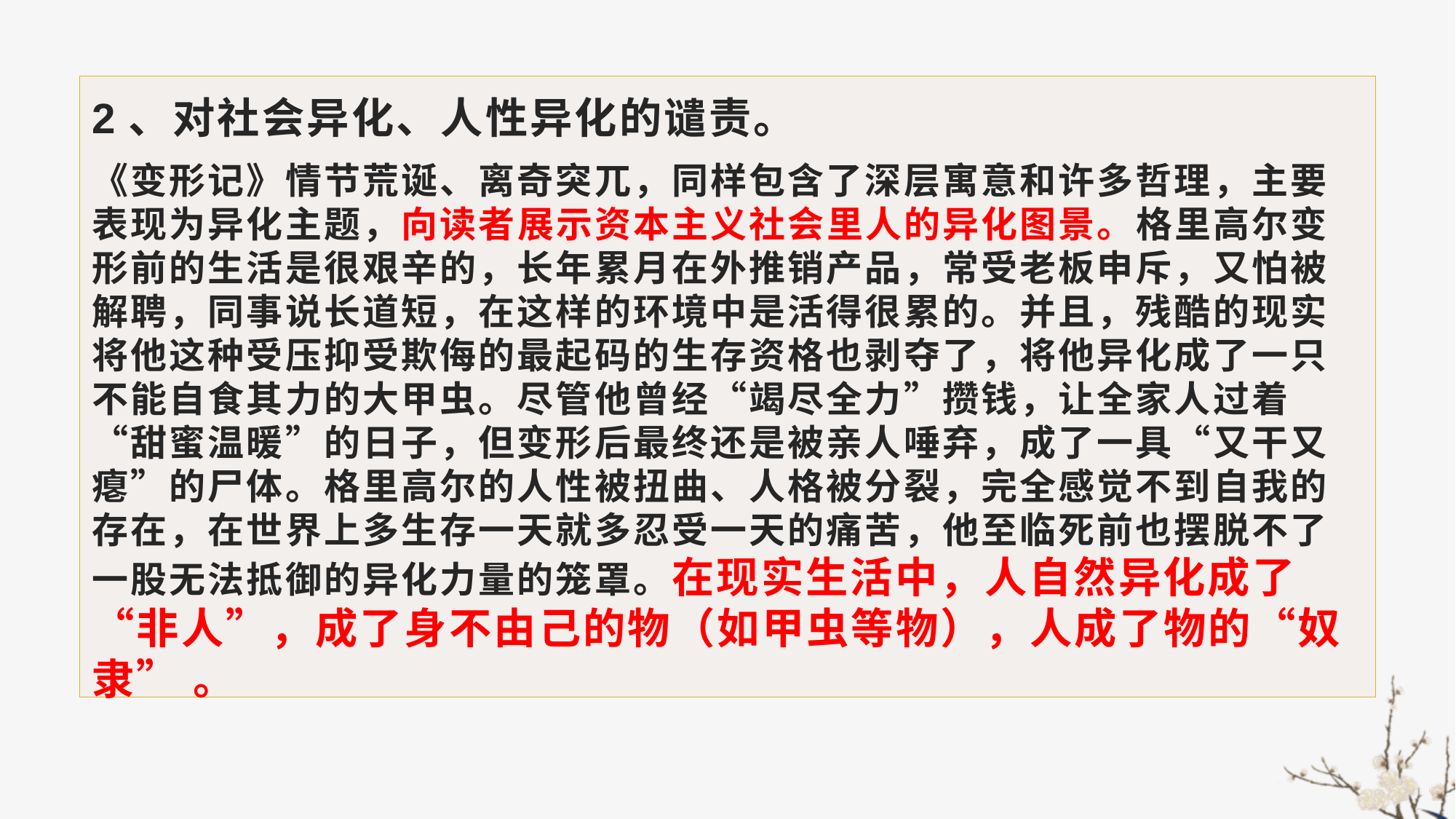

2、对社会异化、人性异化的谴责。
《变形记》情节荒诞、离奇突兀，同样包含了深层寓意和许多哲理，主要表现为异化主题，向读者展示资本主义社会里人的异化图景。格里高尔变形前的生活是很艰辛的，长年累月在外推销产品，常受老板申斥，又怕被解聘，同事说长道短，在这样的环境中是活得很累的。并且，残酷的现实将他这种受压抑受欺侮的最起码的生存资格也剥夺了，将他异化成了一只不能自食其力的大甲虫。尽管他曾经“竭尽全力”攒钱，让全家人过着“甜蜜温暖”的日子，但变形后最终还是被亲人唾弃，成了一具“又干又瘪”的尸体。格里高尔的人性被扭曲、人格被分裂，完全感觉不到自我的存在，在世界上多生存一天就多忍受一天的痛苦，他至临死前也摆脱不了一股无法抵御的异化力量的笼罩。在现实生活中，人自然异化成了“非人”，成了身不由己的物（如甲虫等物），人成了物的“奴隶” 。